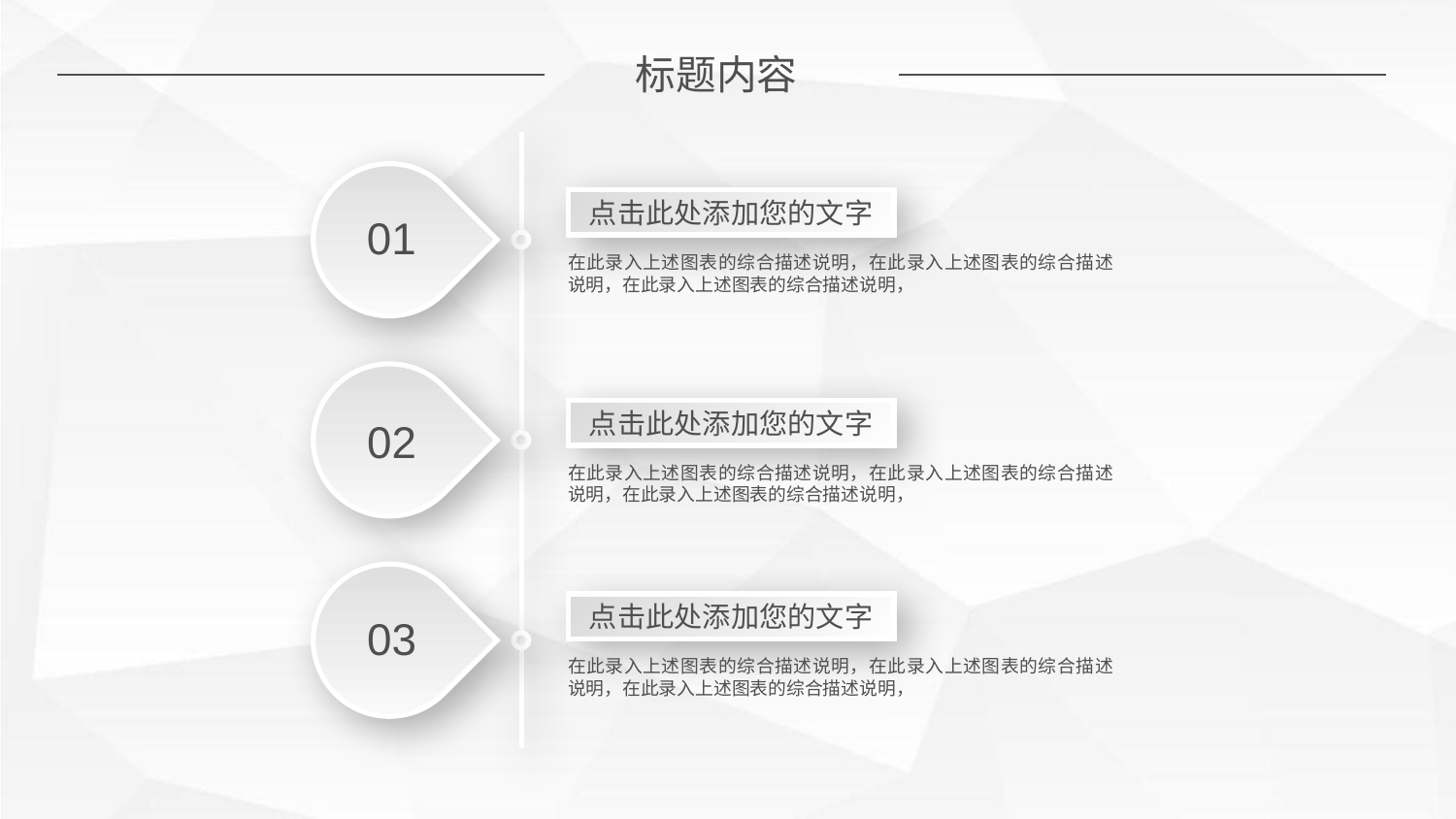

标题内容

01

02

03
点击此处添加您的文字
在此录入上述图表的综合描述说明，在此录入上述图表的综合描述说明，在此录入上述图表的综合描述说明，
点击此处添加您的文字
在此录入上述图表的综合描述说明，在此录入上述图表的综合描述说明，在此录入上述图表的综合描述说明，
点击此处添加您的文字
在此录入上述图表的综合描述说明，在此录入上述图表的综合描述说明，在此录入上述图表的综合描述说明，